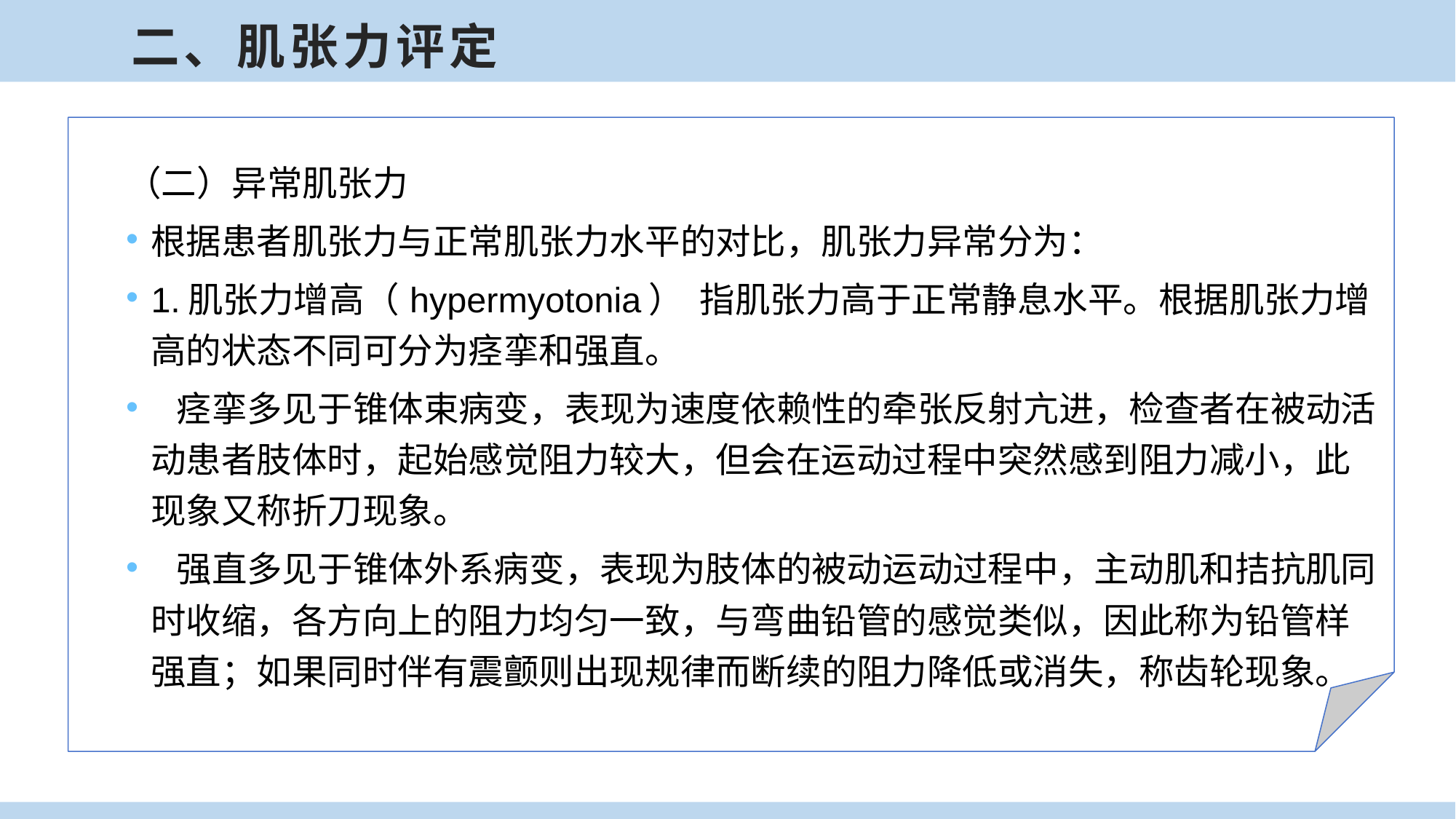

二、肌张力评定

（二）异常肌张力
根据患者肌张力与正常肌张力水平的对比，肌张力异常分为：
1.肌张力增高（hypermyotonia）  指肌张力高于正常静息水平。根据肌张力增高的状态不同可分为痉挛和强直。
  痉挛多见于锥体束病变，表现为速度依赖性的牵张反射亢进，检查者在被动活动患者肢体时，起始感觉阻力较大，但会在运动过程中突然感到阻力减小，此现象又称折刀现象。
  强直多见于锥体外系病变，表现为肢体的被动运动过程中，主动肌和拮抗肌同时收缩，各方向上的阻力均匀一致，与弯曲铅管的感觉类似，因此称为铅管样强直；如果同时伴有震颤则出现规律而断续的阻力降低或消失，称齿轮现象。